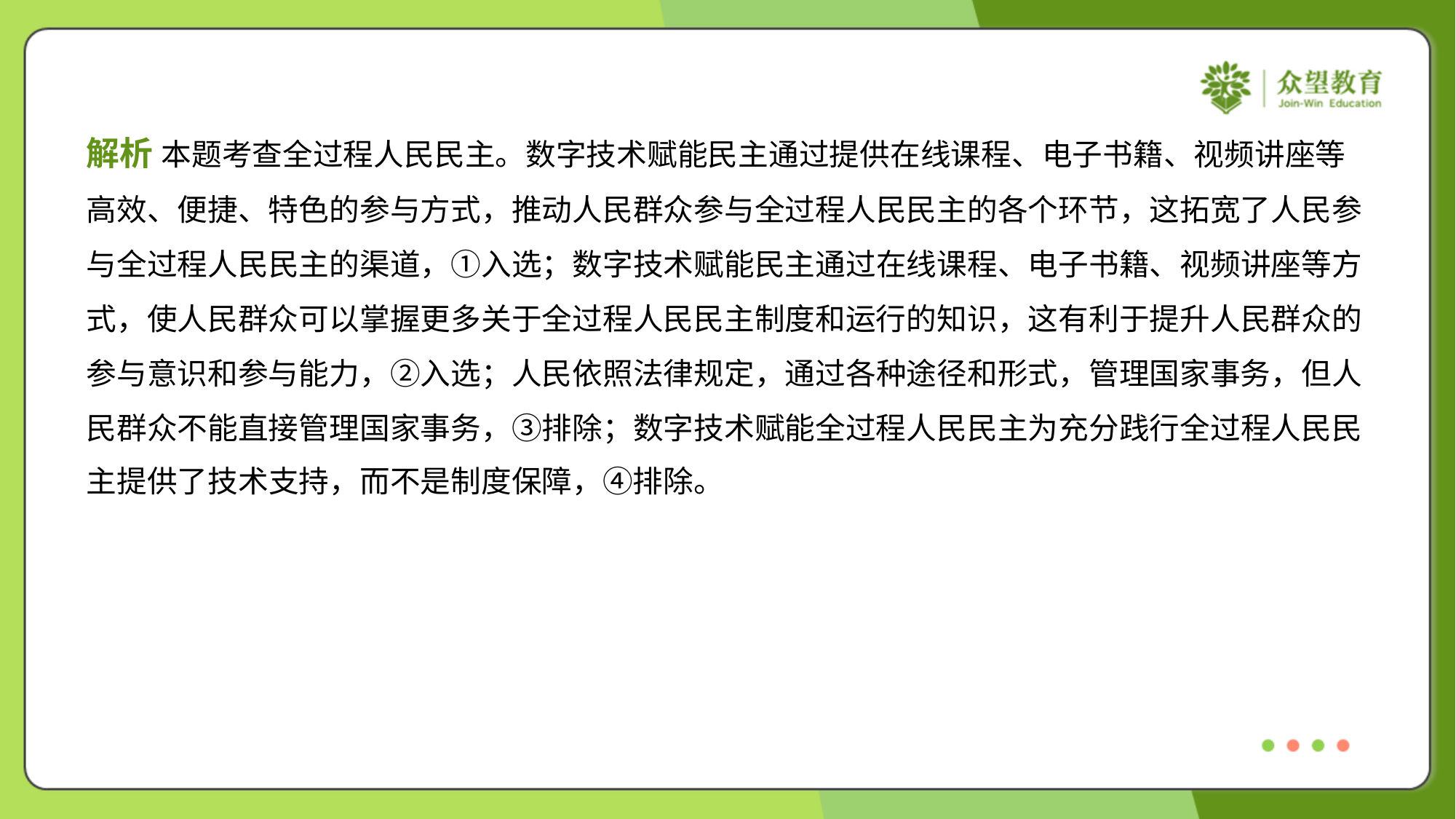

解析 本题考查全过程人民民主。数字技术赋能民主通过提供在线课程、电子书籍、视频讲座等
高效、便捷、特色的参与方式，推动人民群众参与全过程人民民主的各个环节，这拓宽了人民参
与全过程人民民主的渠道，①入选；数字技术赋能民主通过在线课程、电子书籍、视频讲座等方
式，使人民群众可以掌握更多关于全过程人民民主制度和运行的知识，这有利于提升人民群众的
参与意识和参与能力，②入选；人民依照法律规定，通过各种途径和形式，管理国家事务，但人
民群众不能直接管理国家事务，③排除；数字技术赋能全过程人民民主为充分践行全过程人民民
主提供了技术支持，而不是制度保障，④排除。